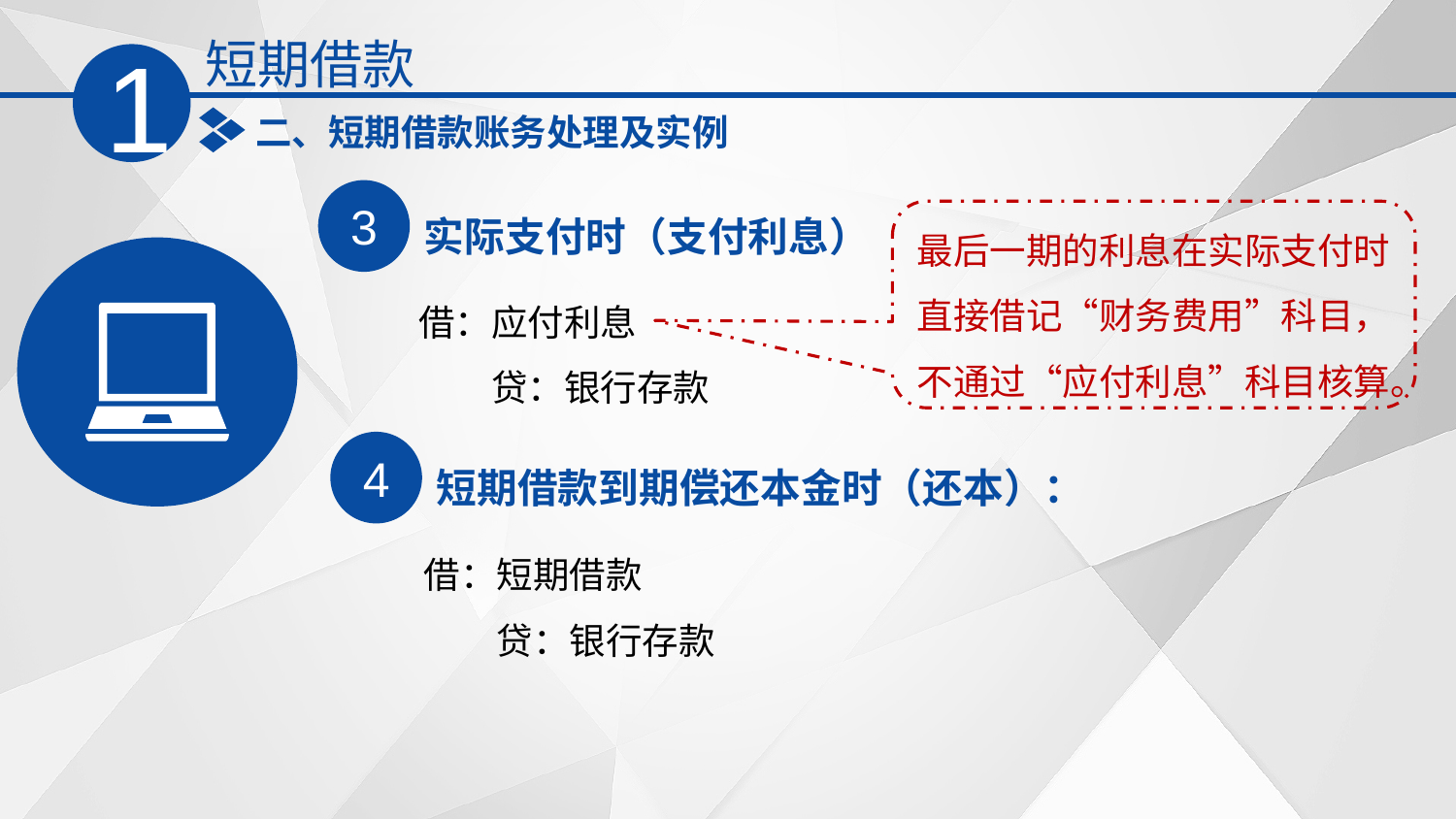

短期借款
1

二、短期借款账务处理及实例

3
实际支付时（支付利息）
最后一期的利息在实际支付时直接借记‌“财务费用‌”科目，不通过‌“应付利息‌”科目核算。

借：应付利息
　　贷：银行存款
4
短期借款到期偿还本金时（还本）：
借：短期借款
　　贷：银行存款